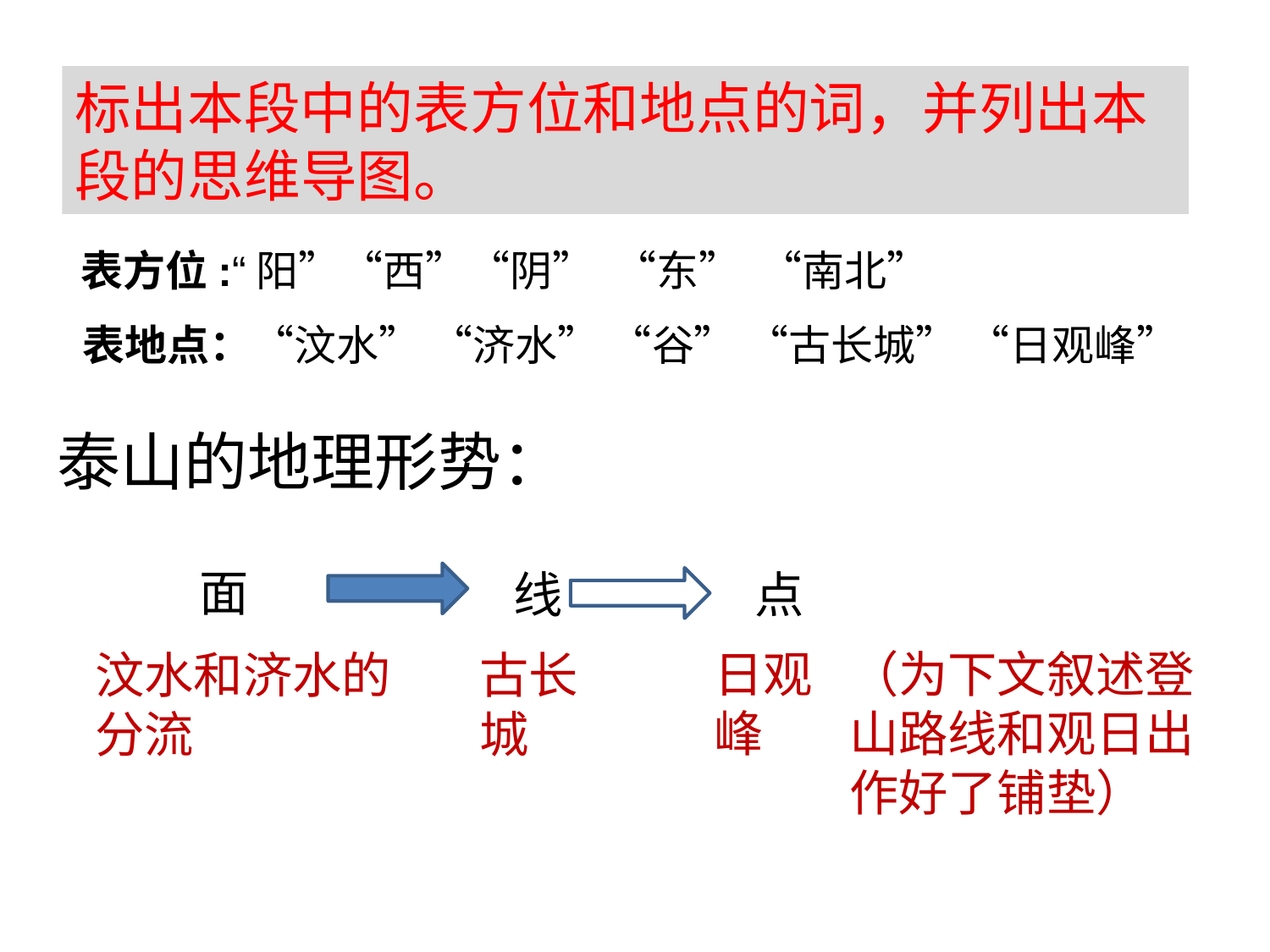

标出本段中的表方位和地点的词，并列出本段的思维导图。
表方位:“阳”“西”“阴”  “东”  “南北”
表地点：“汶水” “济水” “谷” “古长城” “日观峰”
泰山的地理形势：
面
点
线

日观峰
（为下文叙述登山路线和观日出作好了铺垫）
汶水和济水的分流
古长城